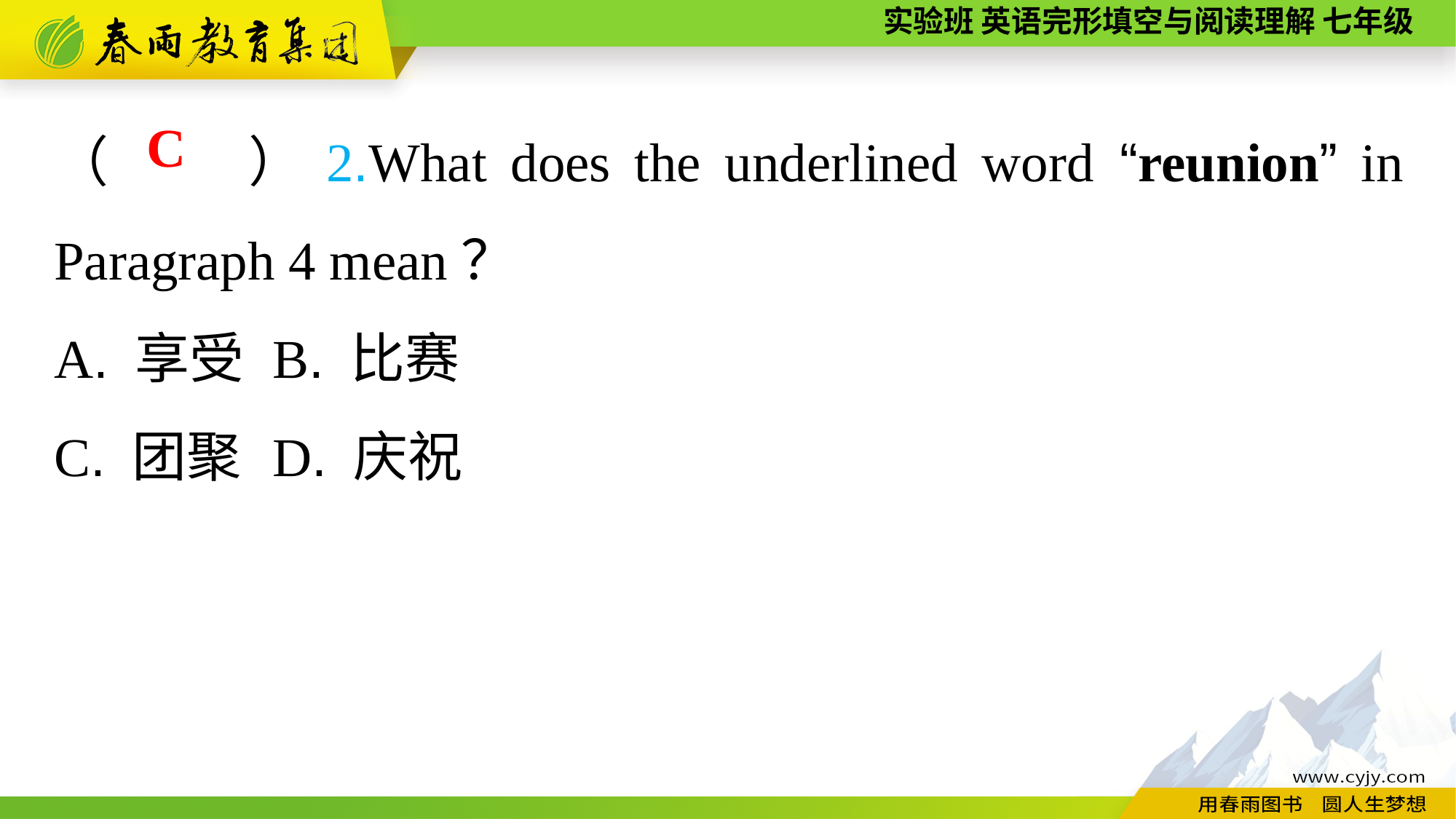

（　　）2.What does the underlined word “reunion” in Paragraph 4 mean？
A. 享受	B. 比赛
C. 团聚	D. 庆祝
C